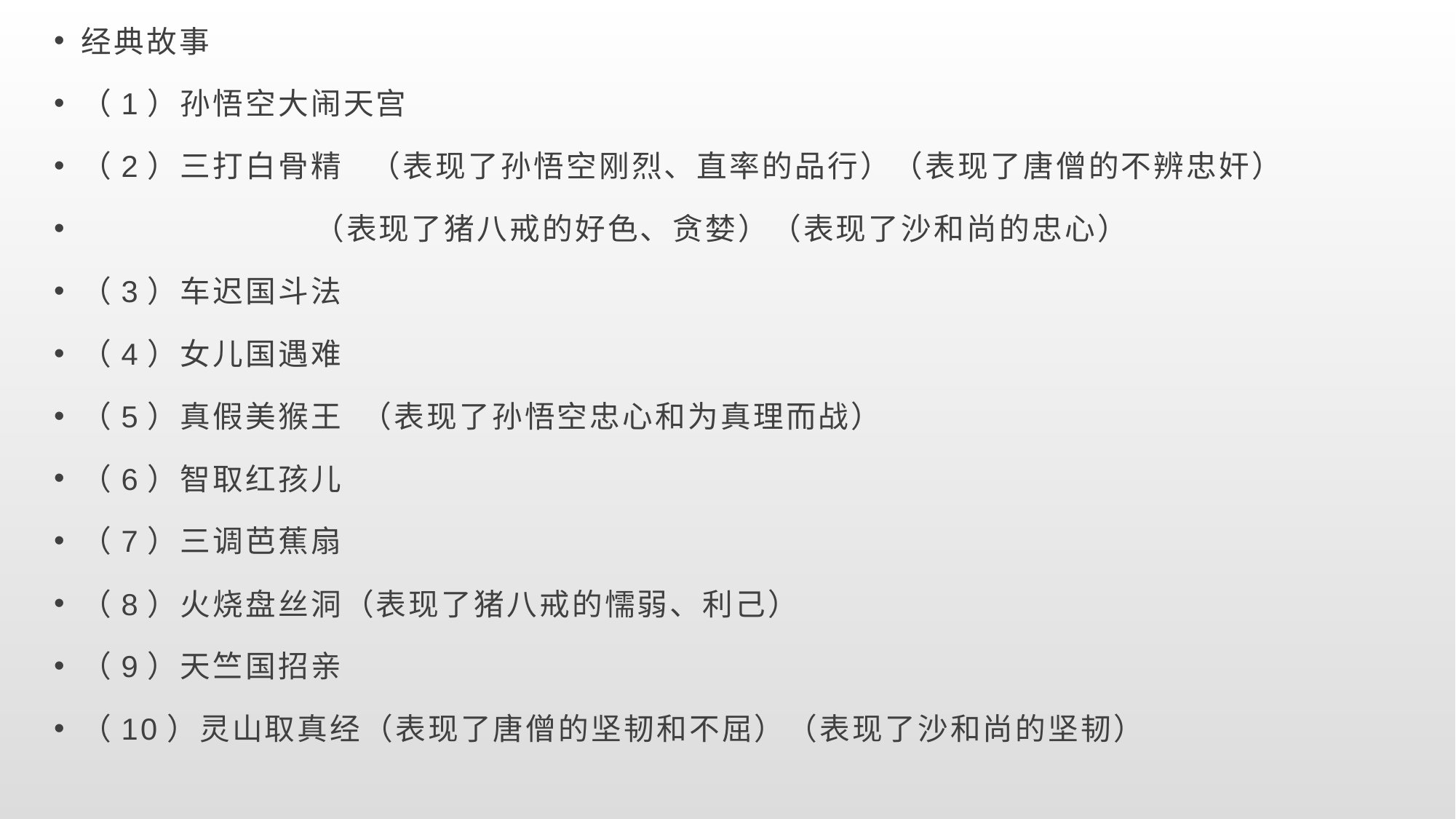

经典故事
（1）孙悟空大闹天宫
（2）三打白骨精   （表现了孙悟空刚烈、直率的品行）（表现了唐僧的不辨忠奸）
                         （表现了猪八戒的好色、贪婪）（表现了沙和尚的忠心）
（3）车迟国斗法
（4）女儿国遇难
（5）真假美猴王  （表现了孙悟空忠心和为真理而战）
（6）智取红孩儿
（7）三调芭蕉扇
（8）火烧盘丝洞（表现了猪八戒的懦弱、利己）
（9）天竺国招亲
（10）灵山取真经（表现了唐僧的坚韧和不屈）（表现了沙和尚的坚韧）